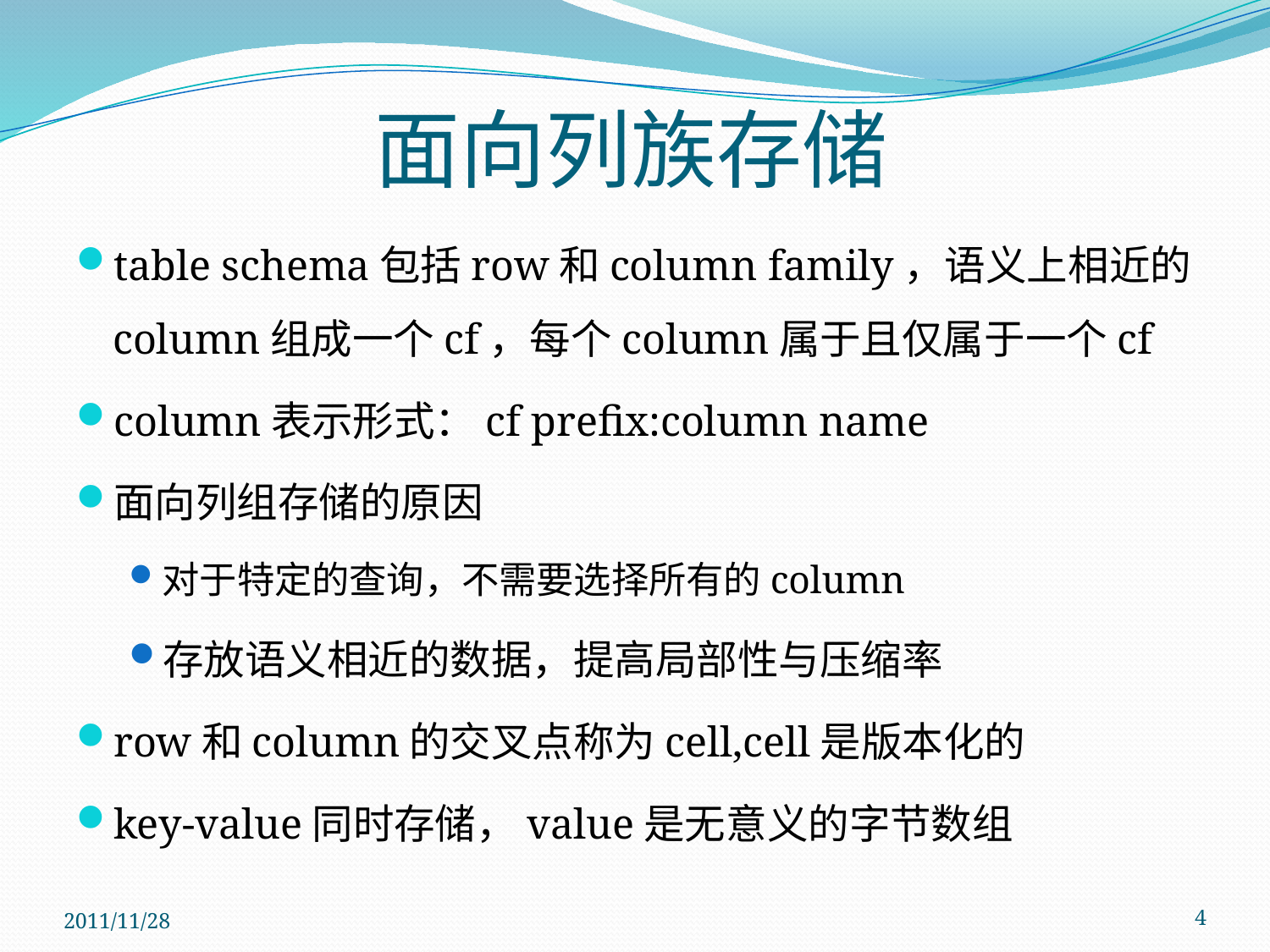

面向列族存储
table schema包括row和column family，语义上相近的column组成一个cf，每个column属于且仅属于一个cf
column表示形式：cf prefix:column name
面向列组存储的原因
对于特定的查询，不需要选择所有的column
存放语义相近的数据，提高局部性与压缩率
row和column的交叉点称为cell,cell是版本化的
key-value同时存储，value是无意义的字节数组
2011/11/28
4